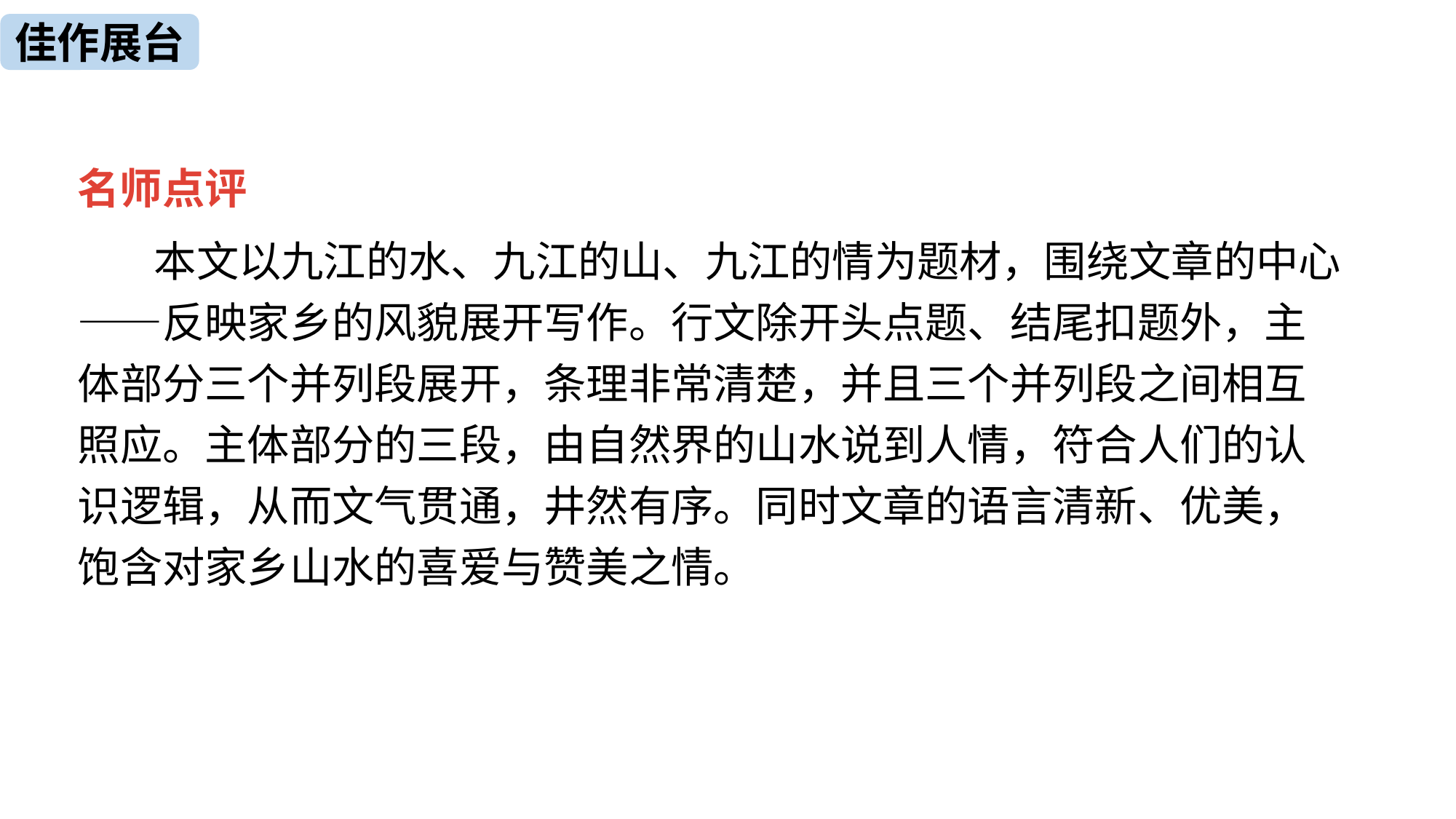

佳作展台
名师点评
       本文以九江的水、九江的山、九江的情为题材，围绕文章的中心——反映家乡的风貌展开写作。行文除开头点题、结尾扣题外，主体部分三个并列段展开，条理非常清楚，并且三个并列段之间相互照应。主体部分的三段，由自然界的山水说到人情，符合人们的认识逻辑，从而文气贯通，井然有序。同时文章的语言清新、优美，饱含对家乡山水的喜爱与赞美之情。